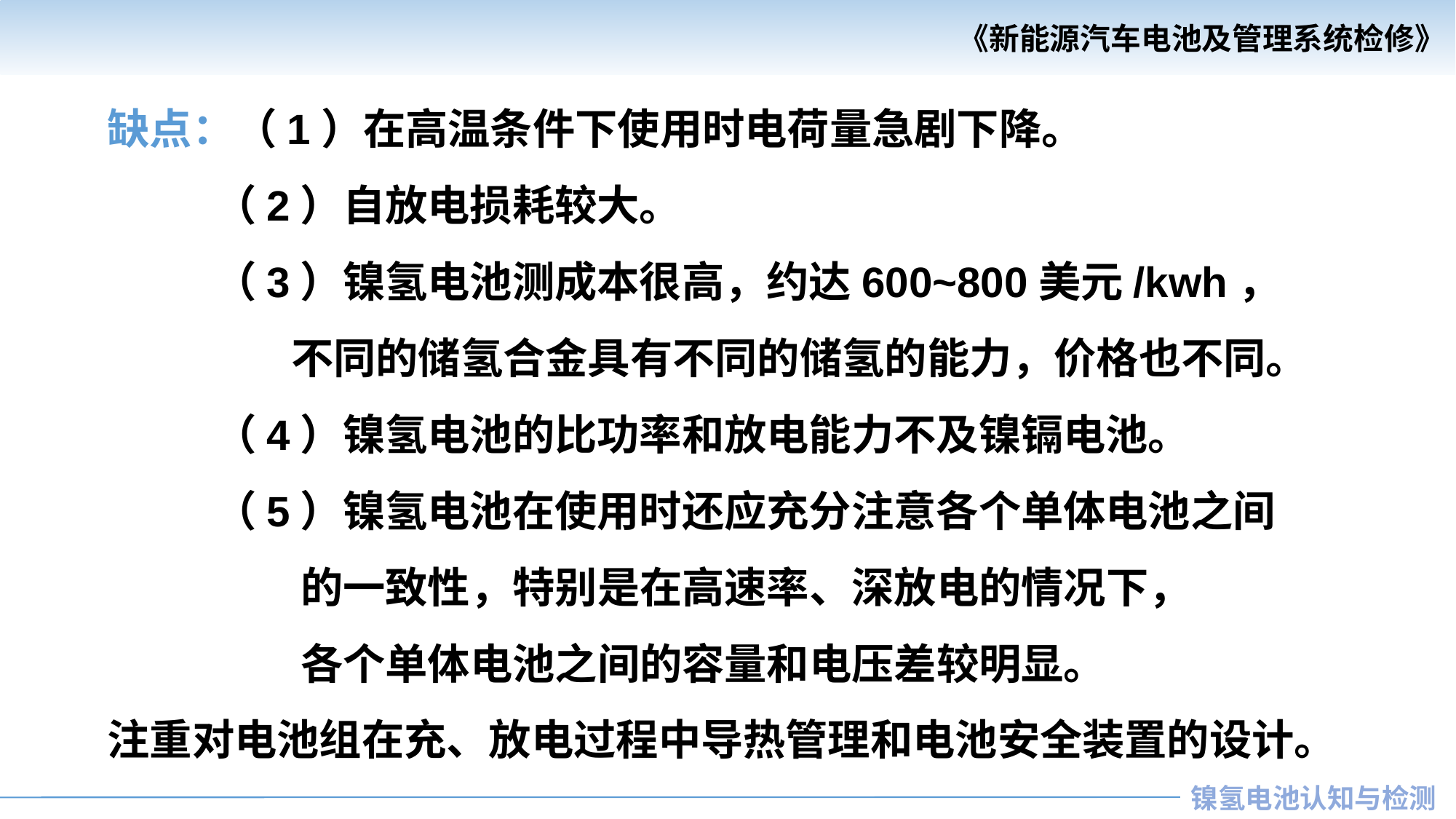

缺点：（1）在高温条件下使用时电荷量急剧下降。
          （2）自放电损耗较大。
          （3）镍氢电池测成本很高，约达600~800美元/kwh，
                  不同的储氢合金具有不同的储氢的能力，价格也不同。
          （4）镍氢电池的比功率和放电能力不及镍镉电池。
          （5）镍氢电池在使用时还应充分注意各个单体电池之间
                   的一致性，特别是在高速率、深放电的情况下，
                   各个单体电池之间的容量和电压差较明显。
注重对电池组在充、放电过程中导热管理和电池安全装置的设计。